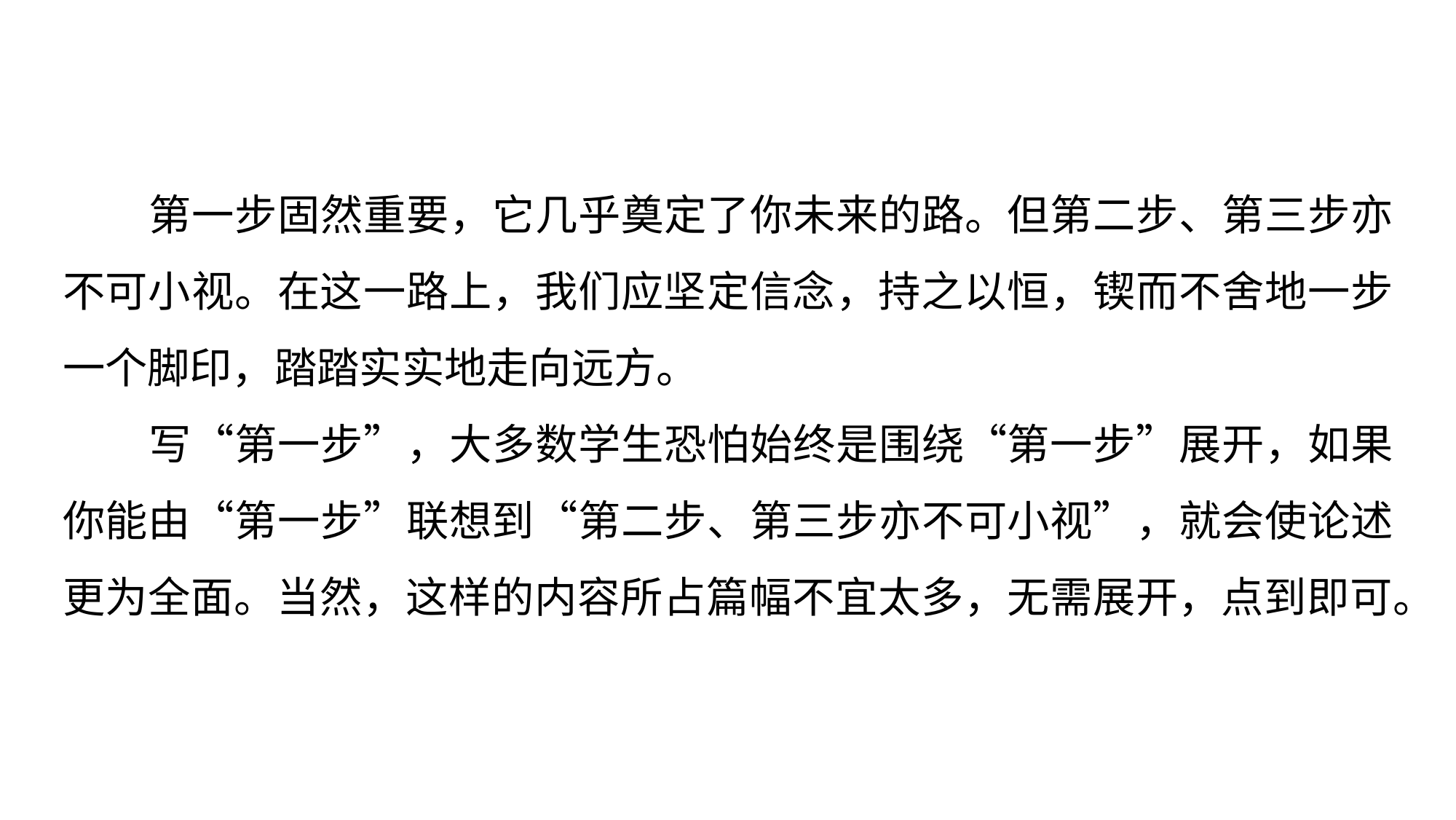

第一步固然重要，它几乎奠定了你未来的路。但第二步、第三步亦不可小视。在这一路上，我们应坚定信念，持之以恒，锲而不舍地一步一个脚印，踏踏实实地走向远方。
写“第一步”，大多数学生恐怕始终是围绕“第一步”展开，如果你能由“第一步”联想到“第二步、第三步亦不可小视”，就会使论述更为全面。当然，这样的内容所占篇幅不宜太多，无需展开，点到即可。